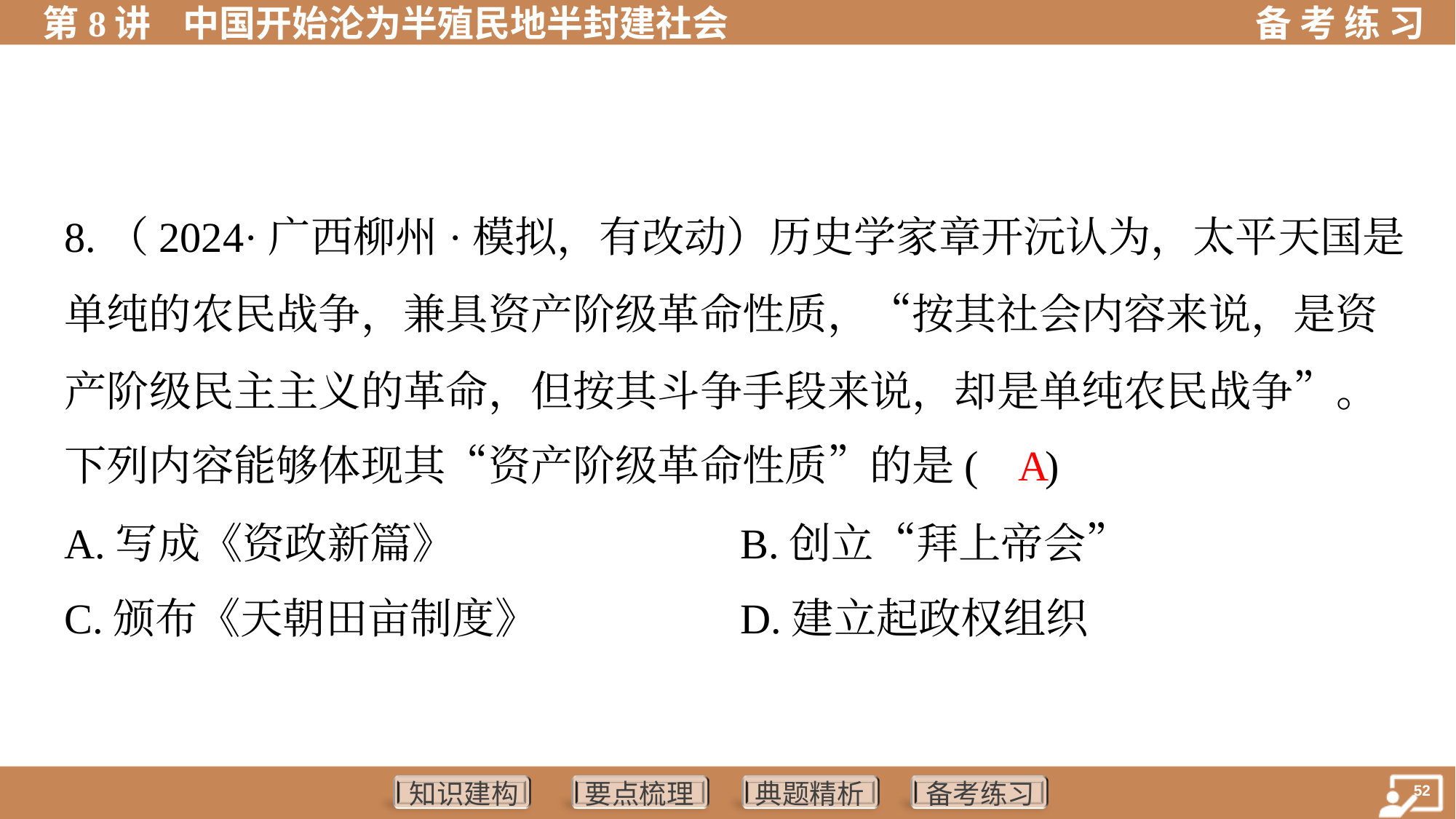

8.（2024·广西柳州·模拟，有改动）历史学家章开沅认为，太平天国是
单纯的农民战争，兼具资产阶级革命性质，“按其社会内容来说，是资
产阶级民主主义的革命，但按其斗争手段来说，却是单纯农民战争”。
下列内容能够体现其“资产阶级革命性质”的是(      )
A
A.写成《资政新篇》	B.创立“拜上帝会”
C.颁布《天朝田亩制度》	D.建立起政权组织